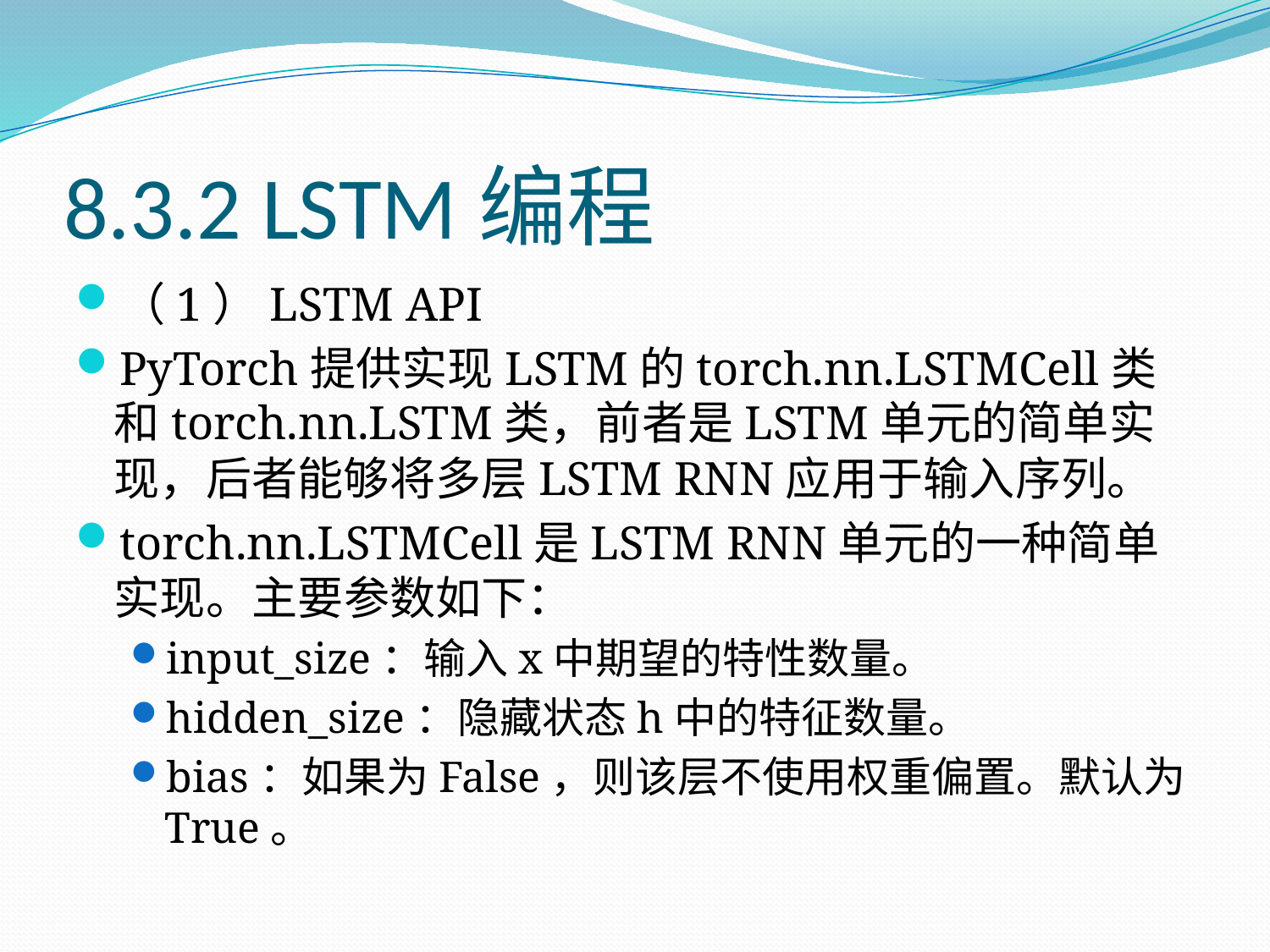

# 8.3.2 LSTM编程
（1）LSTM API
PyTorch提供实现LSTM的torch.nn.LSTMCell类和torch.nn.LSTM类，前者是LSTM单元的简单实现，后者能够将多层LSTM RNN应用于输入序列。
torch.nn.LSTMCell是LSTM RNN单元的一种简单实现。主要参数如下：
input_size：输入x中期望的特性数量。
hidden_size：隐藏状态h中的特征数量。
bias：如果为False，则该层不使用权重偏置。默认为True。